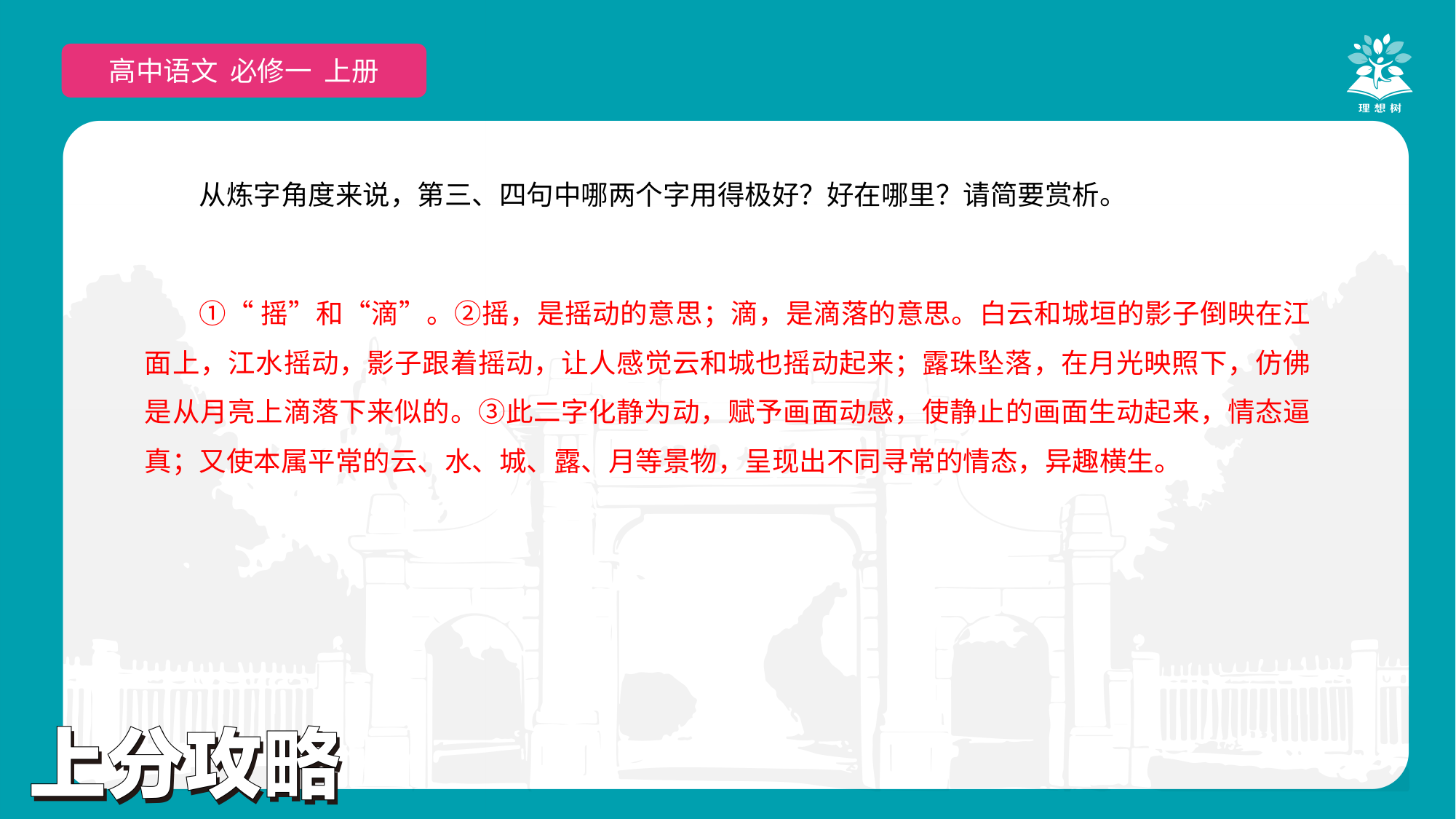

高中语文  必修一  上册
从炼字角度来说，第三、四句中哪两个字用得极好？好在哪里？请简要赏析。
①“摇”和“滴”。②摇，是摇动的意思；滴，是滴落的意思。白云和城垣的影子倒映在江面上，江水摇动，影子跟着摇动，让人感觉云和城也摇动起来；露珠坠落，在月光映照下，仿佛是从月亮上滴落下来似的。③此二字化静为动，赋予画面动感，使静止的画面生动起来，情态逼真；又使本属平常的云、水、城、露、月等景物，呈现出不同寻常的情态，异趣横生。